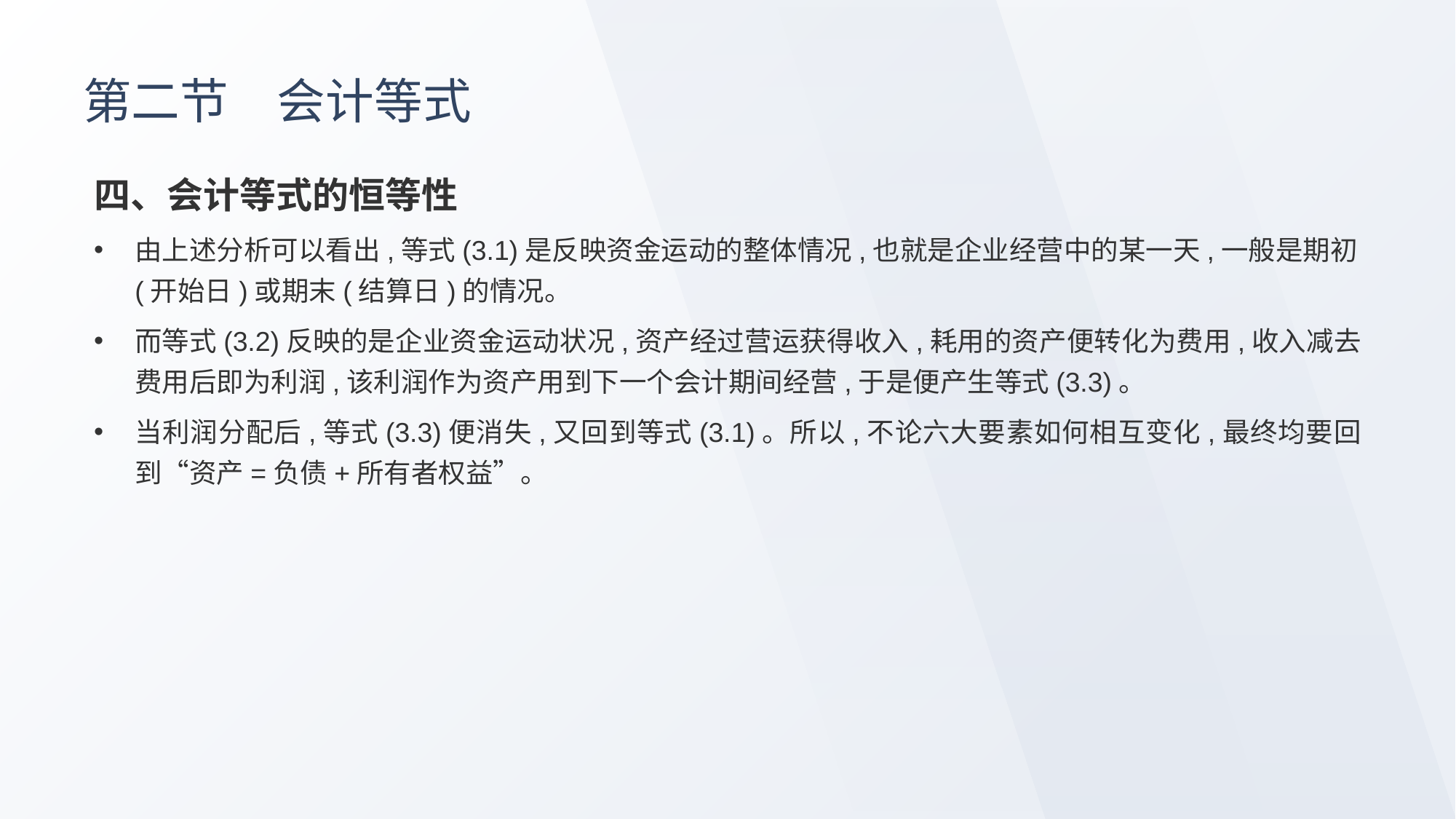

# 第二节　会计等式
四、会计等式的恒等性
由上述分析可以看出,等式(3.1)是反映资金运动的整体情况,也就是企业经营中的某一天,一般是期初(开始日)或期末(结算日)的情况。
而等式(3.2)反映的是企业资金运动状况,资产经过营运获得收入,耗用的资产便转化为费用,收入减去费用后即为利润,该利润作为资产用到下一个会计期间经营,于是便产生等式(3.3)。
当利润分配后,等式(3.3)便消失,又回到等式(3.1)。所以,不论六大要素如何相互变化,最终均要回到“资产=负债+所有者权益”。